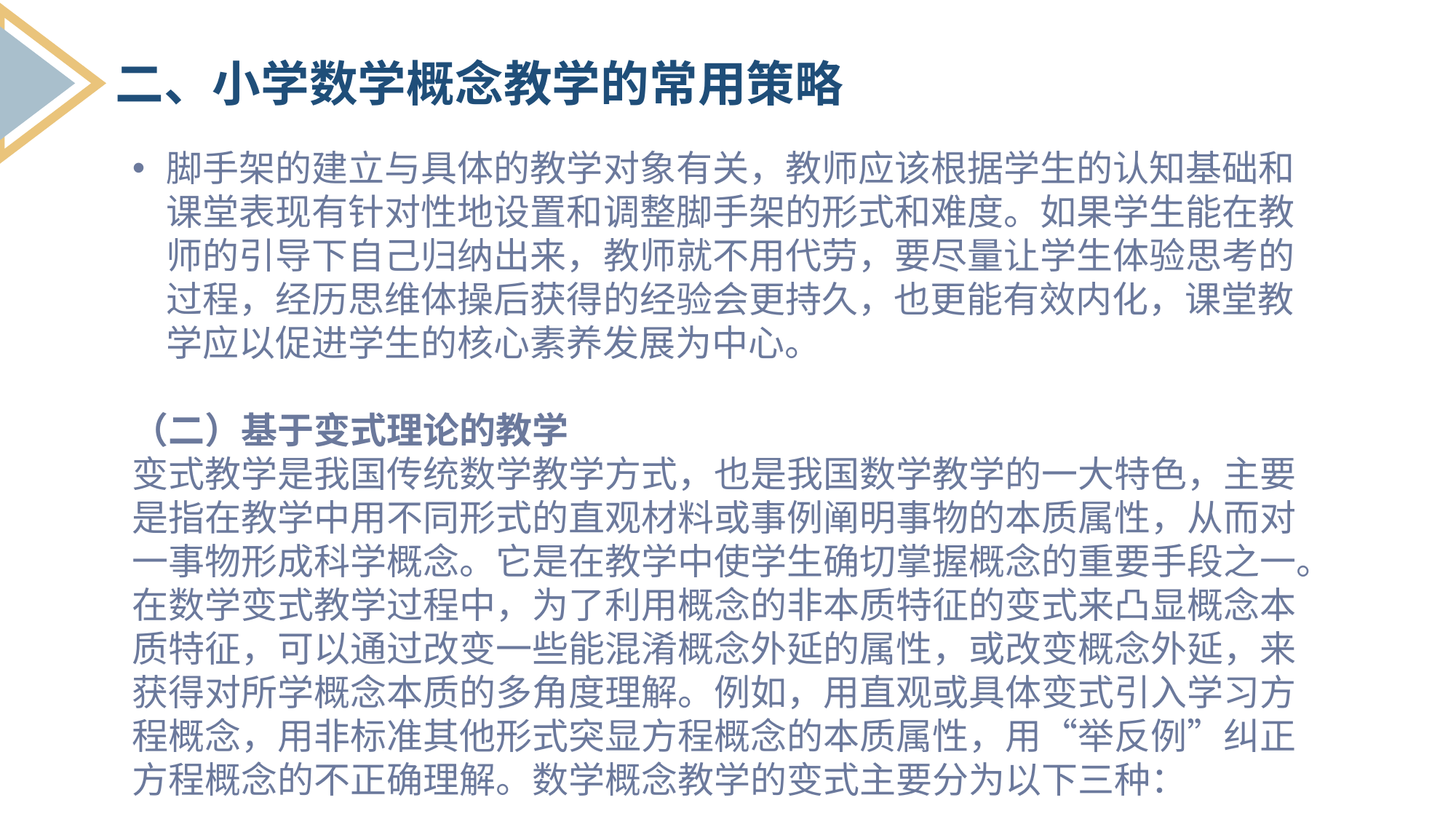

二、小学数学概念教学的常用策略
脚手架的建立与具体的教学对象有关，教师应该根据学生的认知基础和课堂表现有针对性地设置和调整脚手架的形式和难度。如果学生能在教师的引导下自己归纳出来，教师就不用代劳，要尽量让学生体验思考的过程，经历思维体操后获得的经验会更持久，也更能有效内化，课堂教学应以促进学生的核心素养发展为中心。

（二）基于变式理论的教学
变式教学是我国传统数学教学方式，也是我国数学教学的一大特色，主要是指在教学中用不同形式的直观材料或事例阐明事物的本质属性，从而对一事物形成科学概念。它是在教学中使学生确切掌握概念的重要手段之一。在数学变式教学过程中，为了利用概念的非本质特征的变式来凸显概念本质特征，可以通过改变一些能混淆概念外延的属性，或改变概念外延，来获得对所学概念本质的多角度理解。例如，用直观或具体变式引入学习方程概念，用非标准其他形式突显方程概念的本质属性，用“举反例”纠正方程概念的不正确理解。数学概念教学的变式主要分为以下三种：